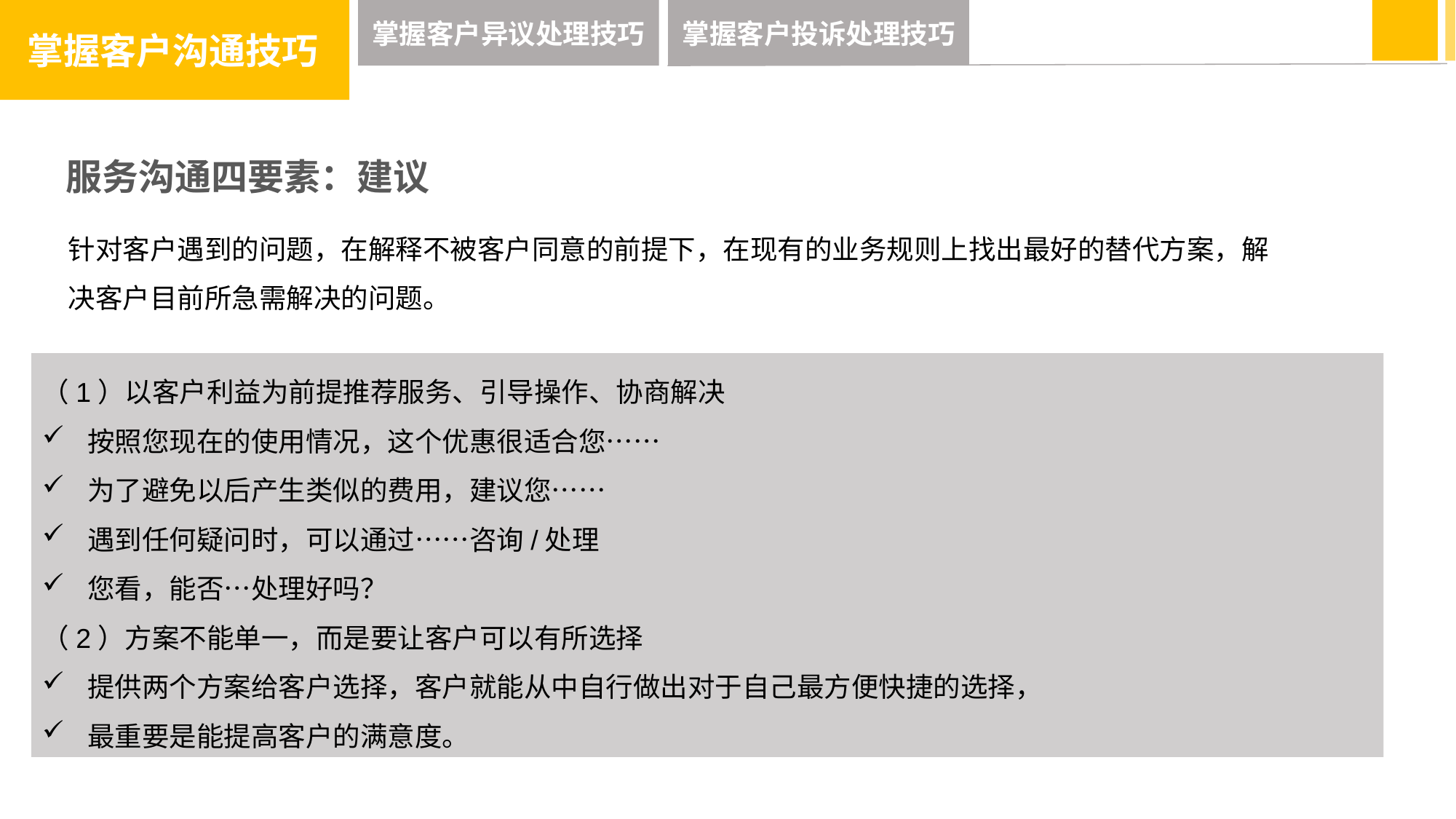

掌握客户沟通技巧
掌握客户异议处理技巧
掌握客户投诉处理技巧

服务沟通四要素：建议
针对客户遇到的问题，在解释不被客户同意的前提下，在现有的业务规则上找出最好的替代方案，解决客户目前所急需解决的问题。
（1）以客户利益为前提推荐服务、引导操作、协商解决
按照您现在的使用情况，这个优惠很适合您……
为了避免以后产生类似的费用，建议您……
遇到任何疑问时，可以通过……咨询/处理
您看，能否…处理好吗？
（2）方案不能单一，而是要让客户可以有所选择
提供两个方案给客户选择，客户就能从中自行做出对于自己最方便快捷的选择，
最重要是能提高客户的满意度。